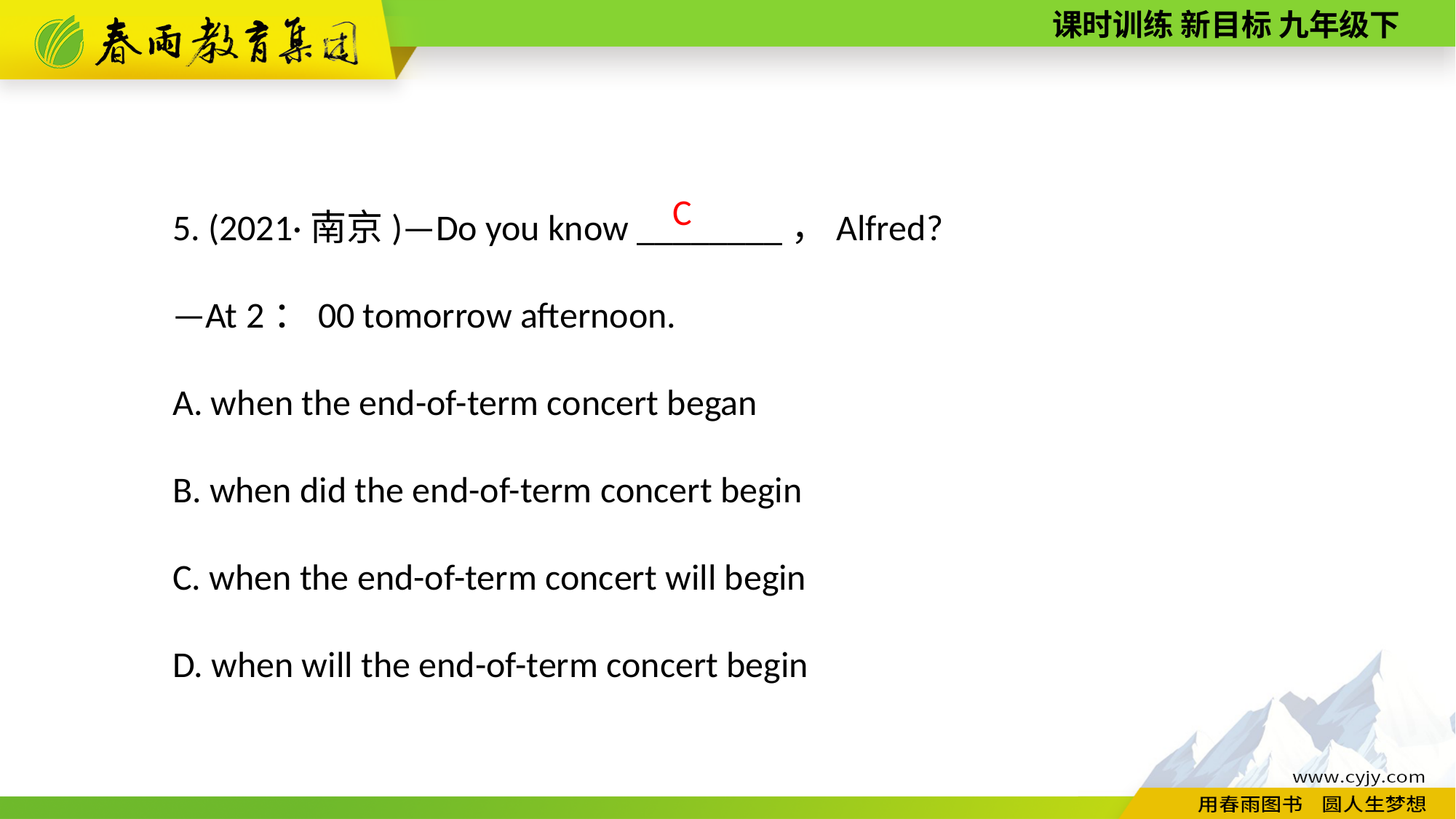

5. (2021·南京)—Do you know ________，Alfred?
—At 2：00 tomorrow afternoon.
A. when the end-­of­-term concert began
B. when did the end-­of-­term concert begin
C. when the end-­of-­term concert will begin
D. when will the end­-of-­term concert begin
C